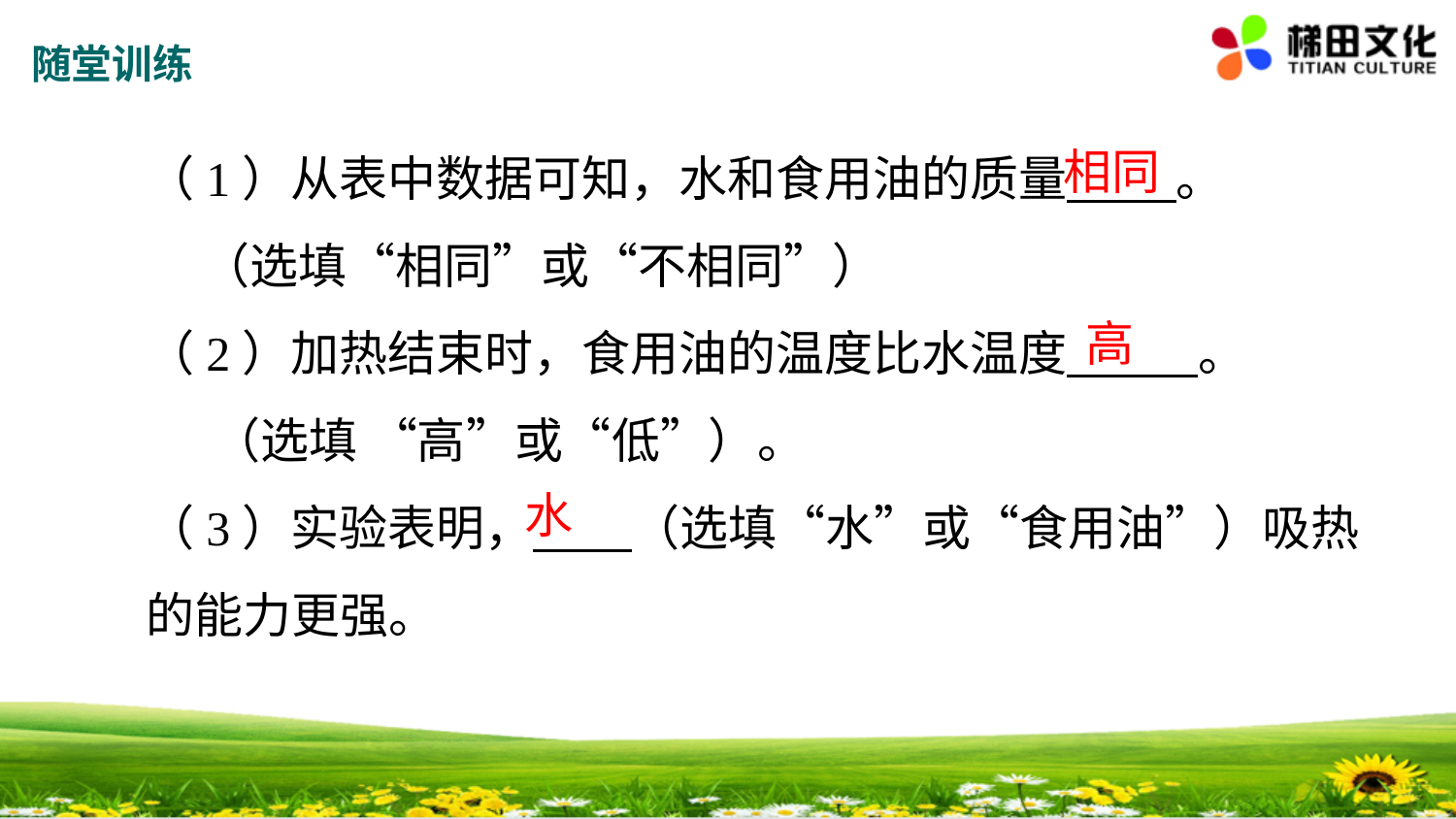

随堂训练
（1）从表中数据可知，水和食用油的质量          。
    （选填“相同”或“不相同”）
（2）加热结束时，食用油的温度比水温度            。
     （选填 “高”或“低”）。
（3）实验表明，         （选填“水”或“食用油”）吸热的能力更强。
相同
高
水